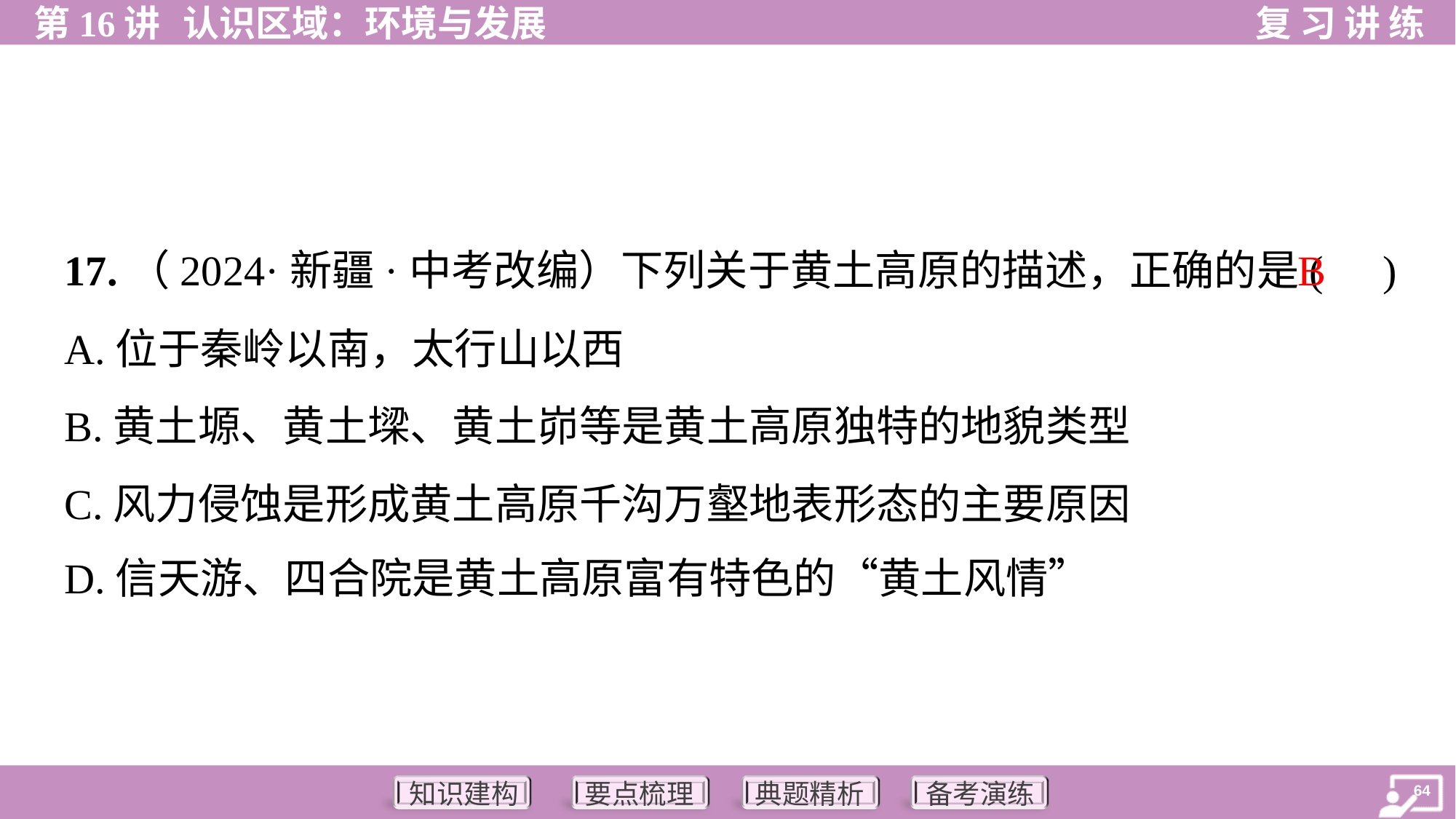

B
17.（2024·新疆·中考改编）下列关于黄土高原的描述，正确的是(     )
A.位于秦岭以南，太行山以西
B.黄土塬、黄土墚、黄土峁等是黄土高原独特的地貌类型
C.风力侵蚀是形成黄土高原千沟万壑地表形态的主要原因
D.信天游、四合院是黄土高原富有特色的“黄土风情”